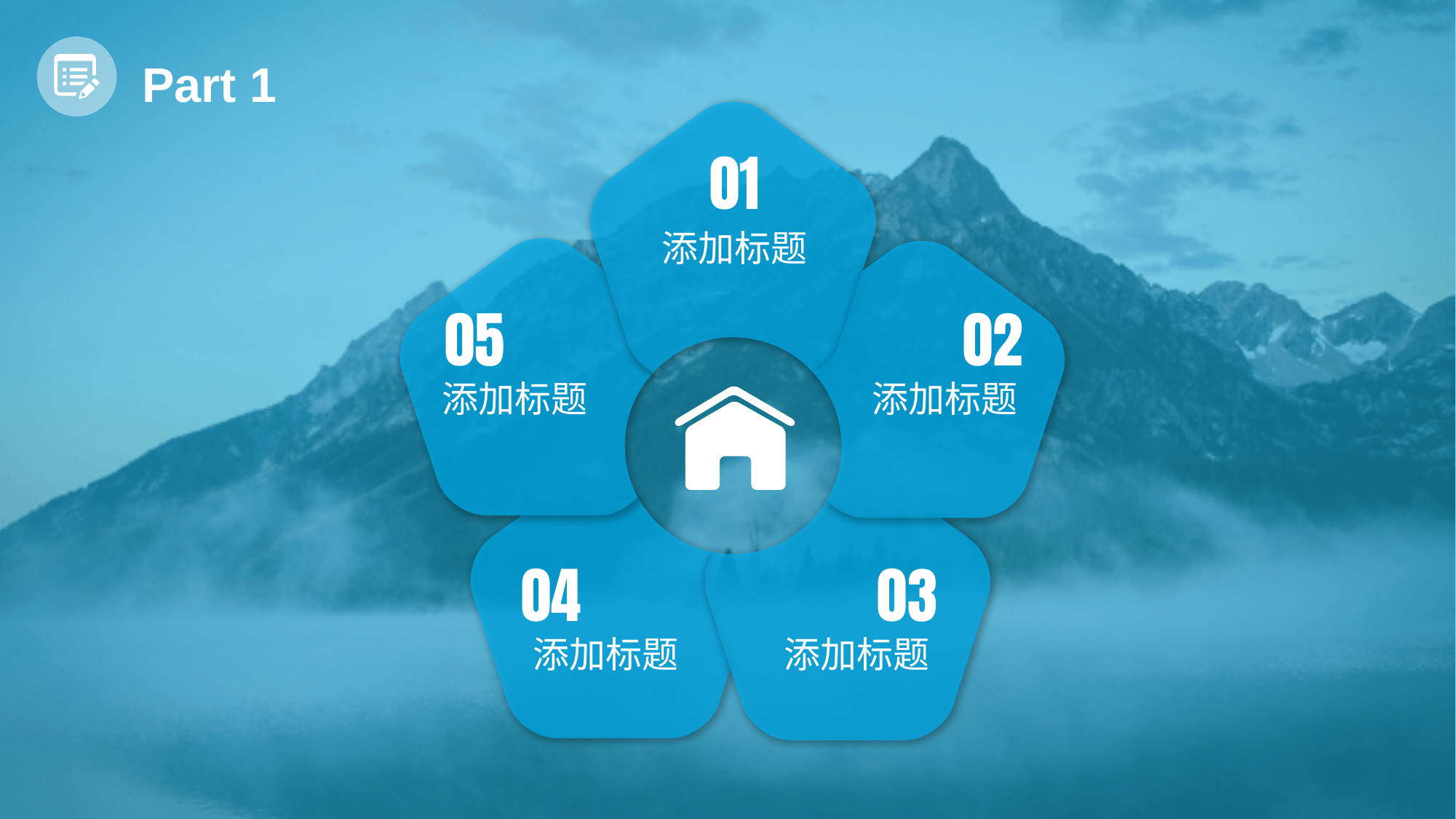

Part 1

01
添加标题
05
02
添加标题
添加标题

04
03
添加标题
添加标题